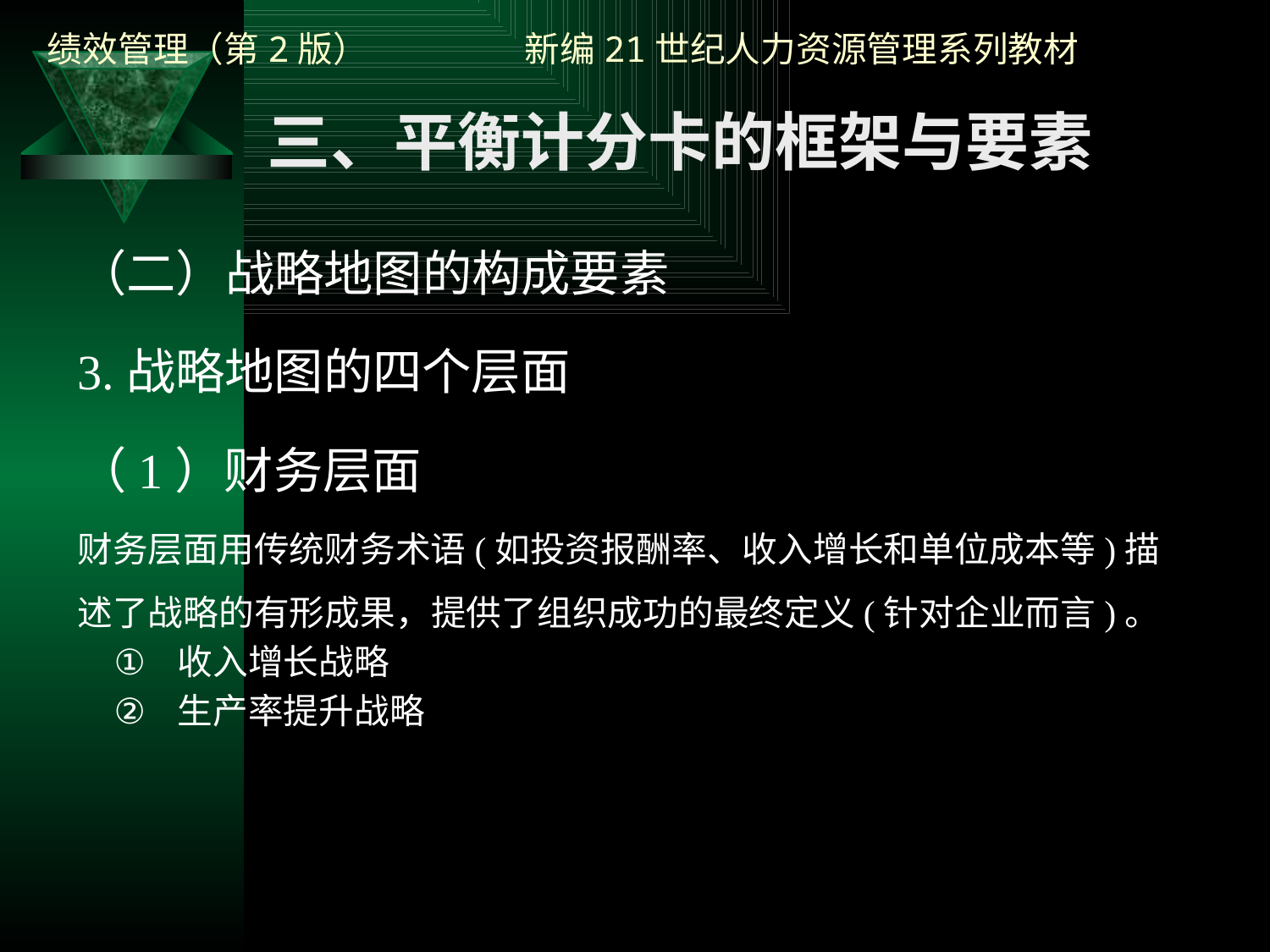

三、平衡计分卡的框架与要素
（二）战略地图的构成要素
3.战略地图的四个层面
（1）财务层面
财务层面用传统财务术语(如投资报酬率、收入增长和单位成本等)描述了战略的有形成果，提供了组织成功的最终定义(针对企业而言)。
收入增长战略
生产率提升战略